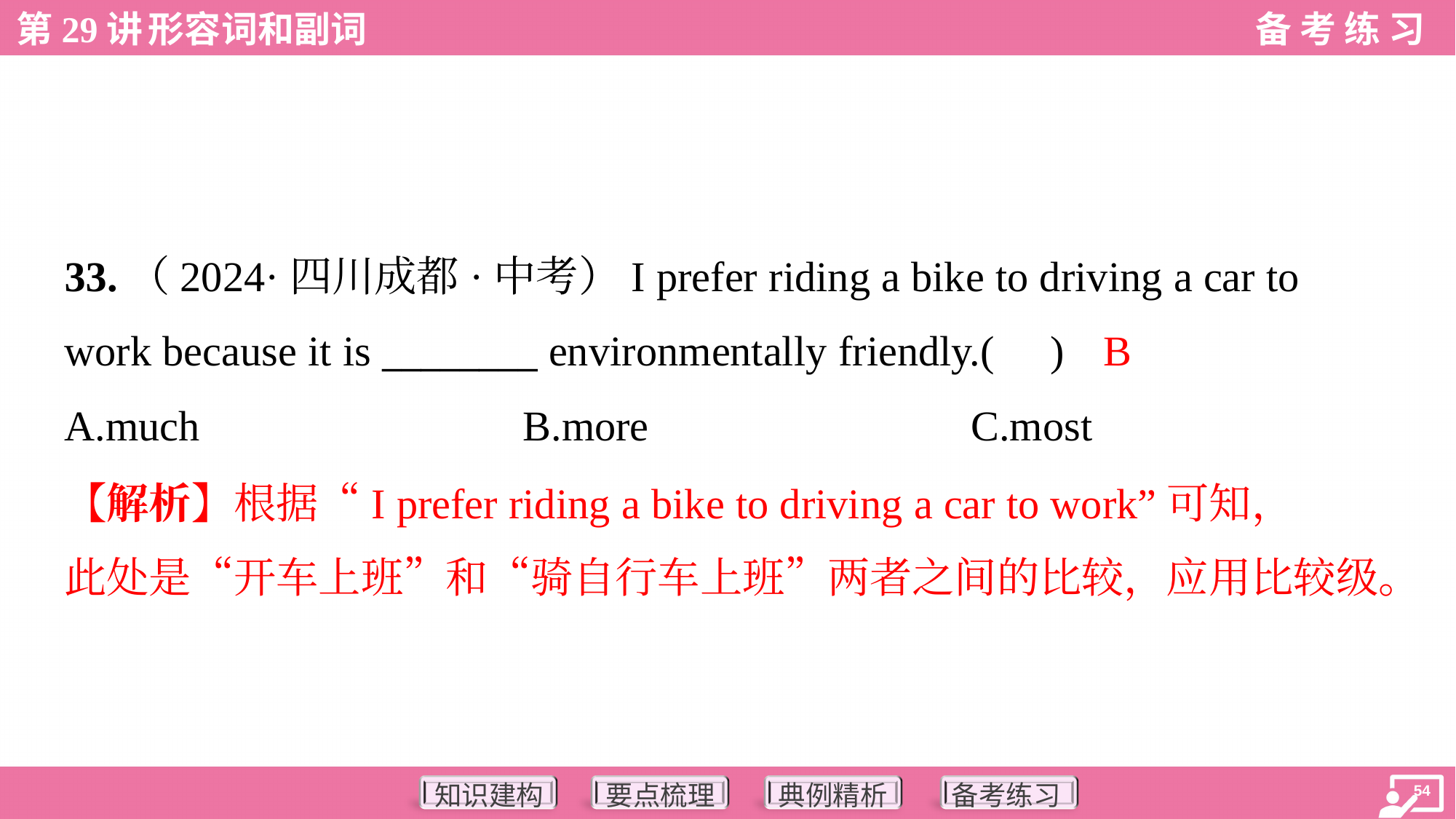

33.（2024·四川成都·中考）I prefer riding a bike to driving a car to
work because it is ________ environmentally friendly.(     )
B
A.much	B.more	C.most
【解析】根据“I prefer riding a bike to driving a car to work”可知，
此处是“开车上班”和“骑自行车上班”两者之间的比较，应用比较级。